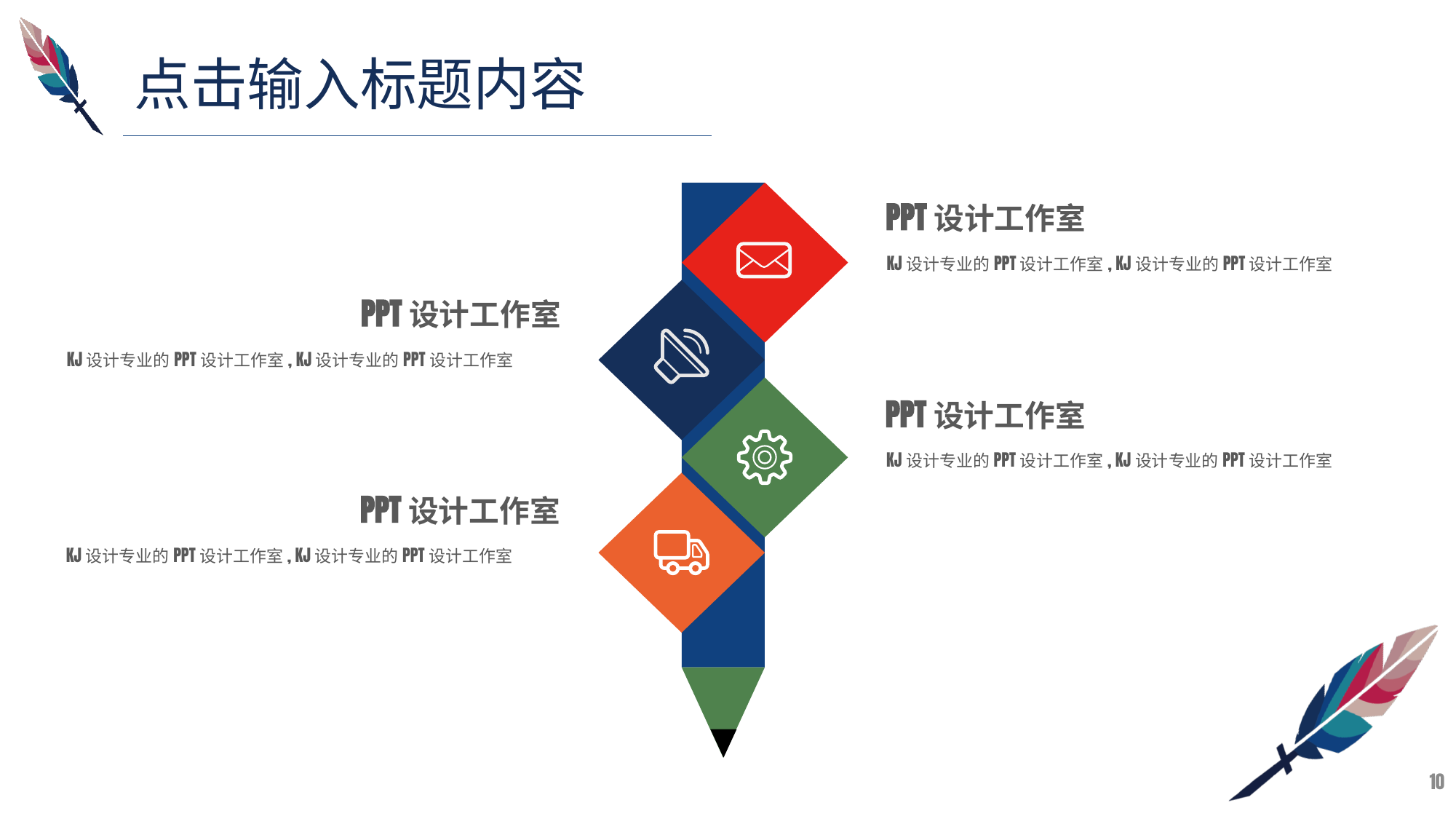

点击输入标题内容

PPT设计工作室
KJ设计专业的PPT设计工作室, KJ设计专业的PPT设计工作室

PPT设计工作室
KJ设计专业的PPT设计工作室, KJ设计专业的PPT设计工作室

PPT设计工作室
KJ设计专业的PPT设计工作室, KJ设计专业的PPT设计工作室

PPT设计工作室
KJ设计专业的PPT设计工作室, KJ设计专业的PPT设计工作室
10